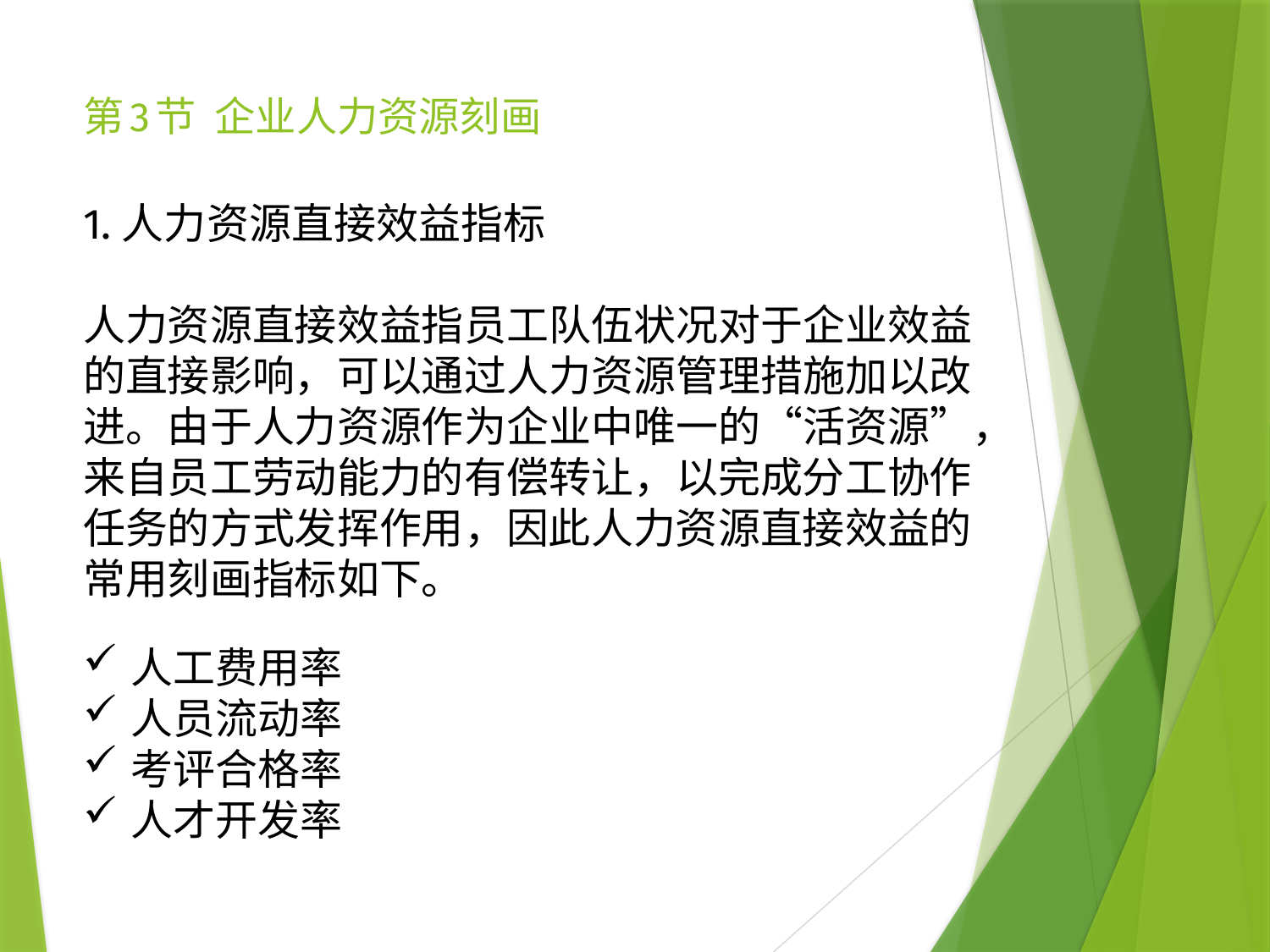

# 第3节  企业人力资源刻画
1.人力资源直接效益指标

人力资源直接效益指员工队伍状况对于企业效益的直接影响，可以通过人力资源管理措施加以改进。由于人力资源作为企业中唯一的“活资源”，来自员工劳动能力的有偿转让，以完成分工协作任务的方式发挥作用，因此人力资源直接效益的常用刻画指标如下。

人工费用率
人员流动率
考评合格率
人才开发率